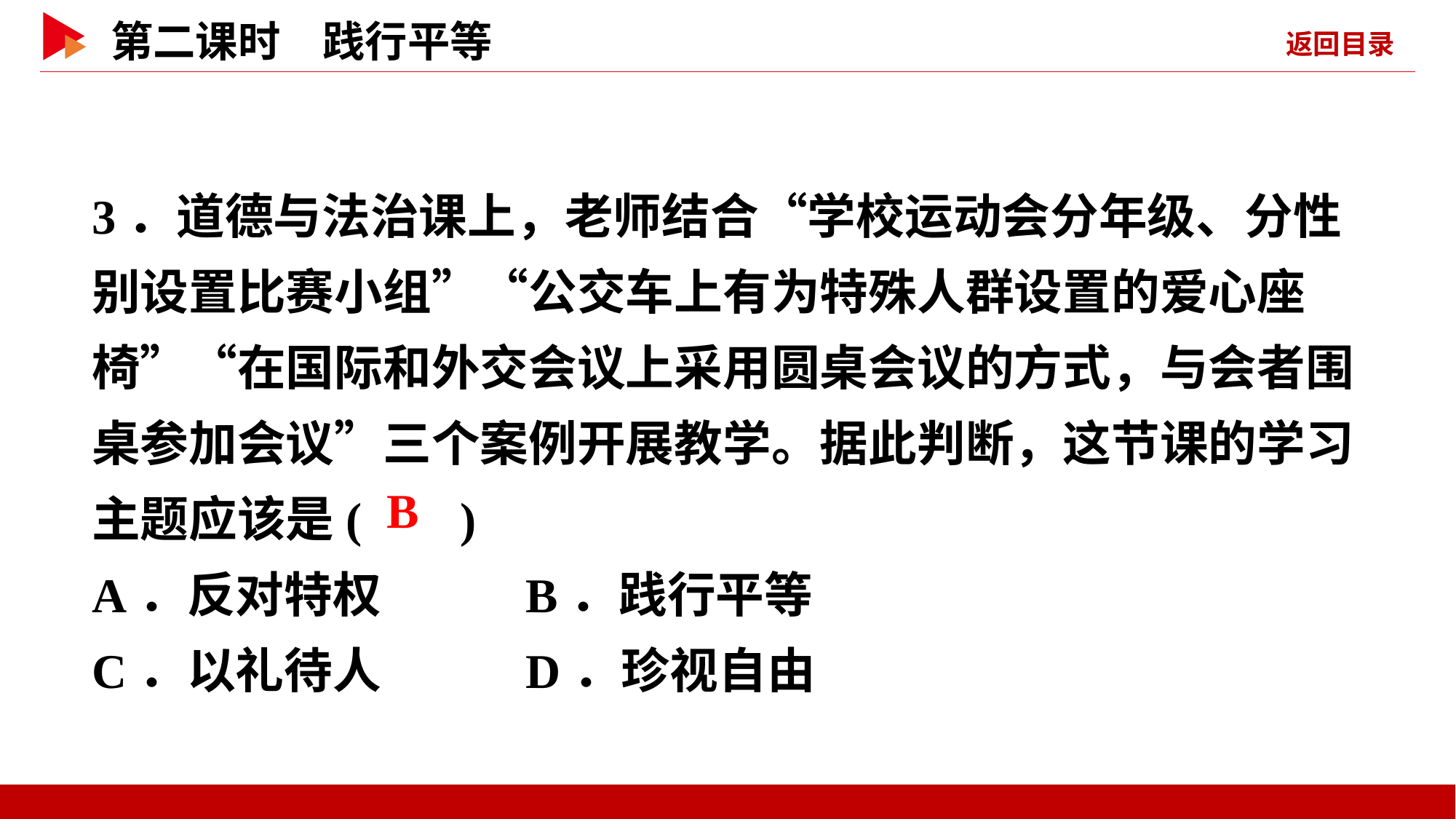

3．道德与法治课上，老师结合“学校运动会分年级、分性别设置比赛小组”“公交车上有为特殊人群设置的爱心座椅”“在国际和外交会议上采用圆桌会议的方式，与会者围桌参加会议”三个案例开展教学。据此判断，这节课的学习主题应该是(        )
A．反对特权            B．践行平等
C．以礼待人            D．珍视自由
   B